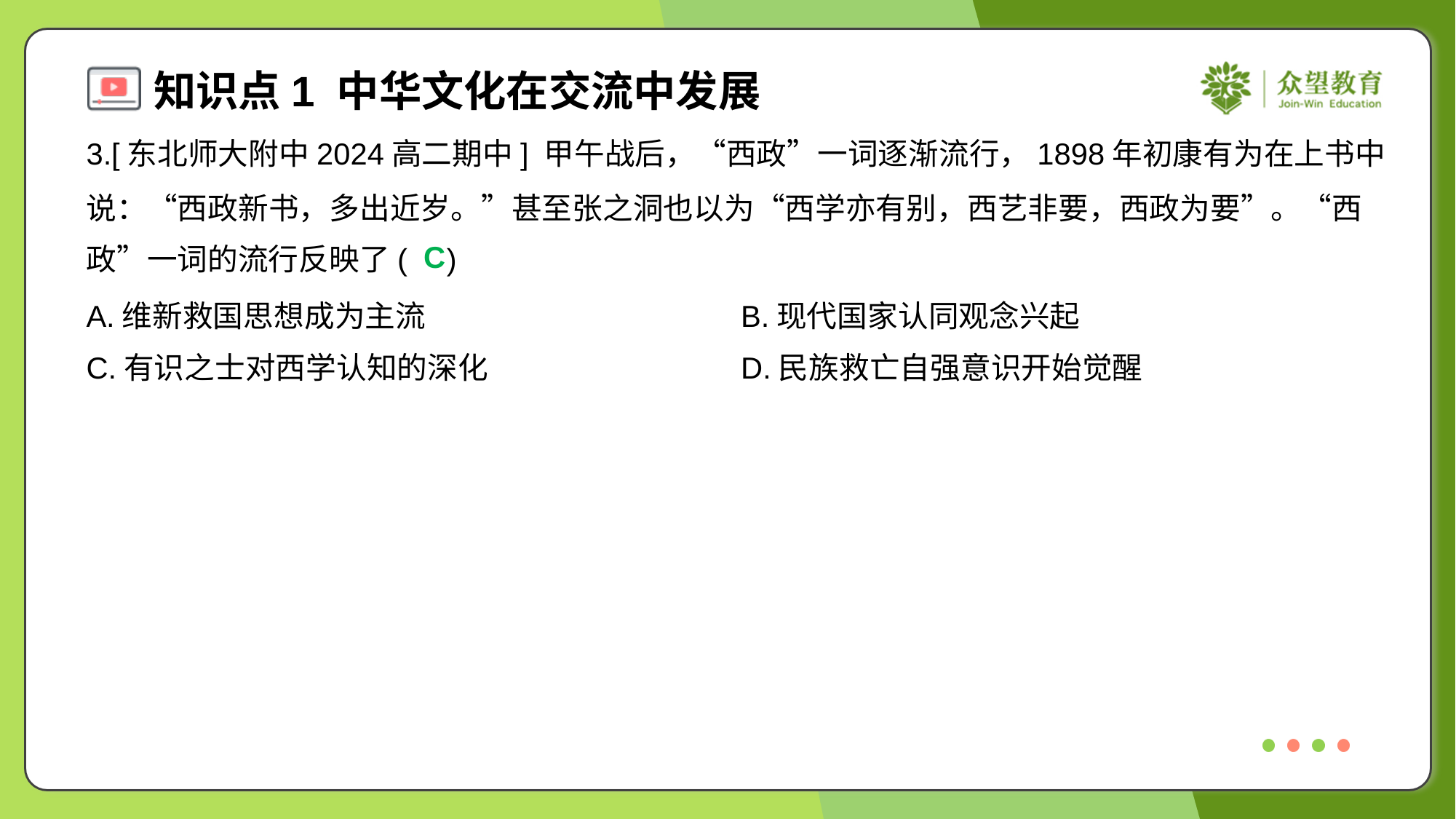

3.[东北师大附中2024高二期中] 甲午战后，“西政”一词逐渐流行，1898年初康有为在上书中
说：“西政新书，多出近岁。”甚至张之洞也以为“西学亦有别，西艺非要，西政为要”。“西
政”一词的流行反映了(     )
C
A.维新救国思想成为主流	B.现代国家认同观念兴起
C.有识之士对西学认知的深化	D.民族救亡自强意识开始觉醒